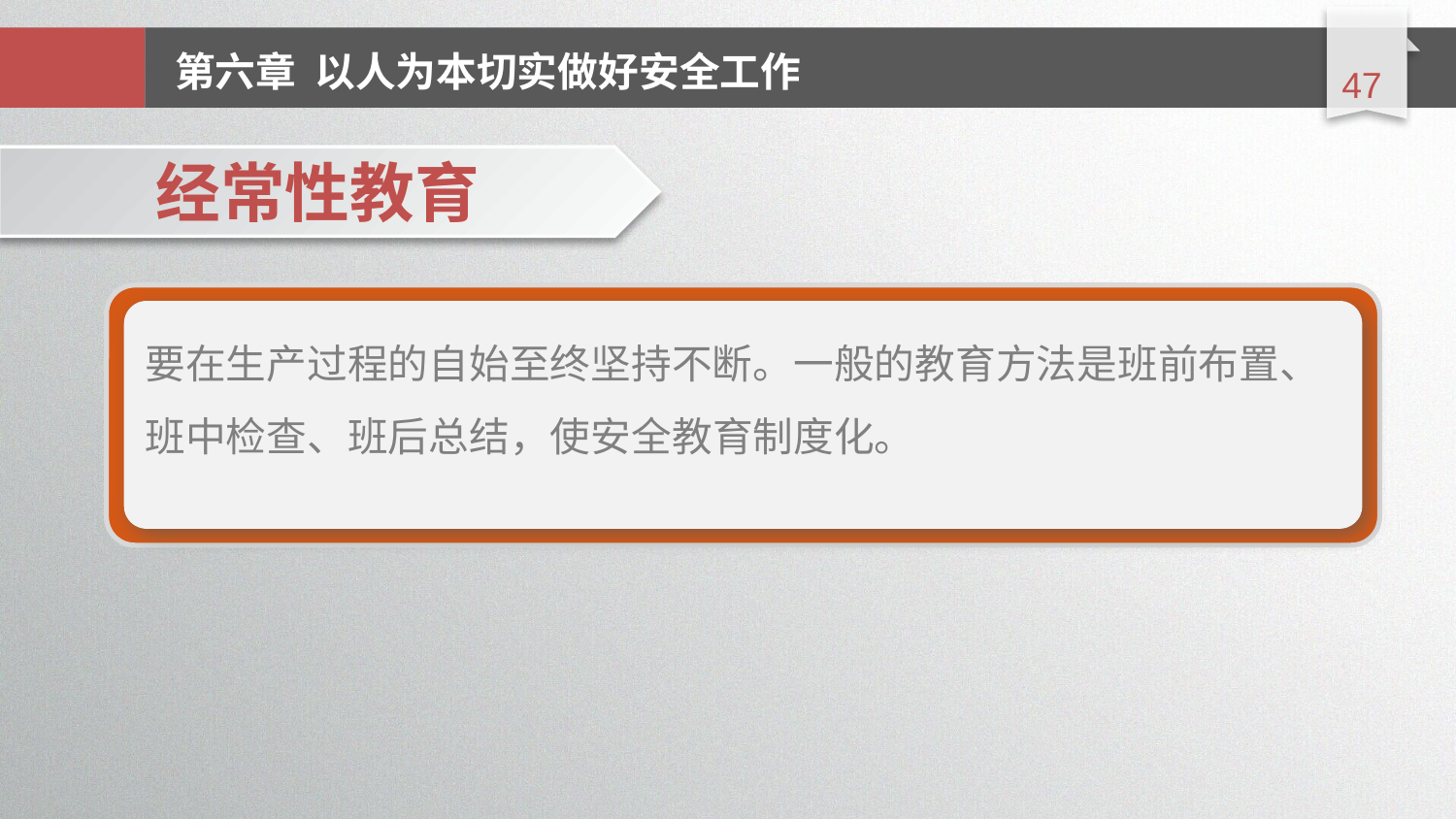

延时符
第六章  以人为本切实做好安全工作
经常性教育

要在生产过程的自始至终坚持不断。一般的教育方法是班前布置、班中检查、班后总结，使安全教育制度化。